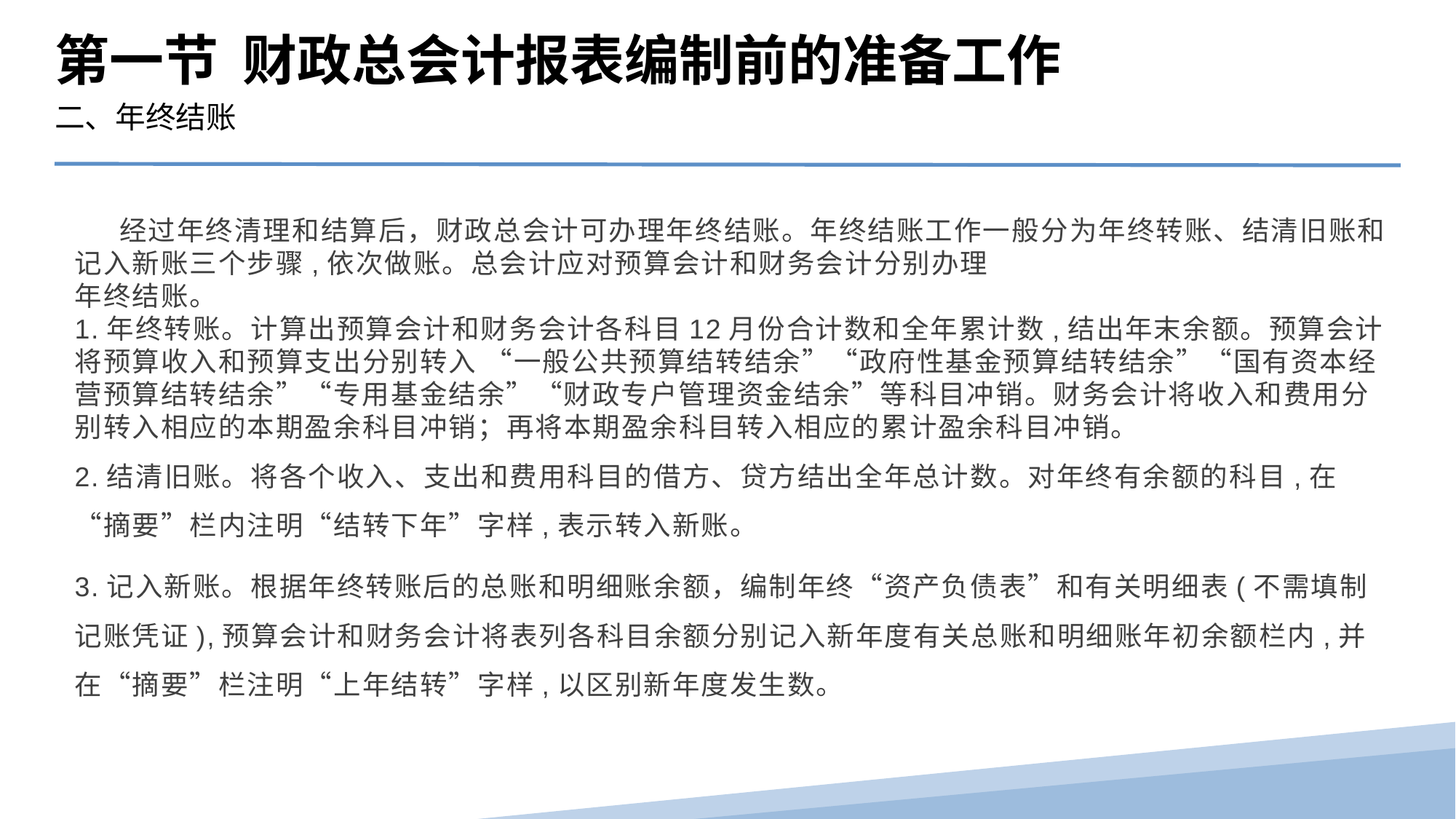

第一节  财政总会计报表编制前的准备工作
二、年终结账
     经过年终清理和结算后，财政总会计可办理年终结账。年终结账工作一般分为年终转账、结清旧账和记入新账三个步骤,依次做账。总会计应对预算会计和财务会计分别办理
年终结账。
1.年终转账。计算出预算会计和财务会计各科目12月份合计数和全年累计数,结出年末余额。预算会计将预算收入和预算支出分别转入 “一般公共预算结转结余”“政府性基金预算结转结余”“国有资本经营预算结转结余”“专用基金结余”“财政专户管理资金结余”等科目冲销。财务会计将收入和费用分别转入相应的本期盈余科目冲销；再将本期盈余科目转入相应的累计盈余科目冲销。
2.结清旧账。将各个收入、支出和费用科目的借方、贷方结出全年总计数。对年终有余额的科目,在“摘要”栏内注明“结转下年”字样,表示转入新账。
3.记入新账。根据年终转账后的总账和明细账余额，编制年终“资产负债表”和有关明细表(不需填制记账凭证),预算会计和财务会计将表列各科目余额分别记入新年度有关总账和明细账年初余额栏内,并在“摘要”栏注明“上年结转”字样,以区别新年度发生数。